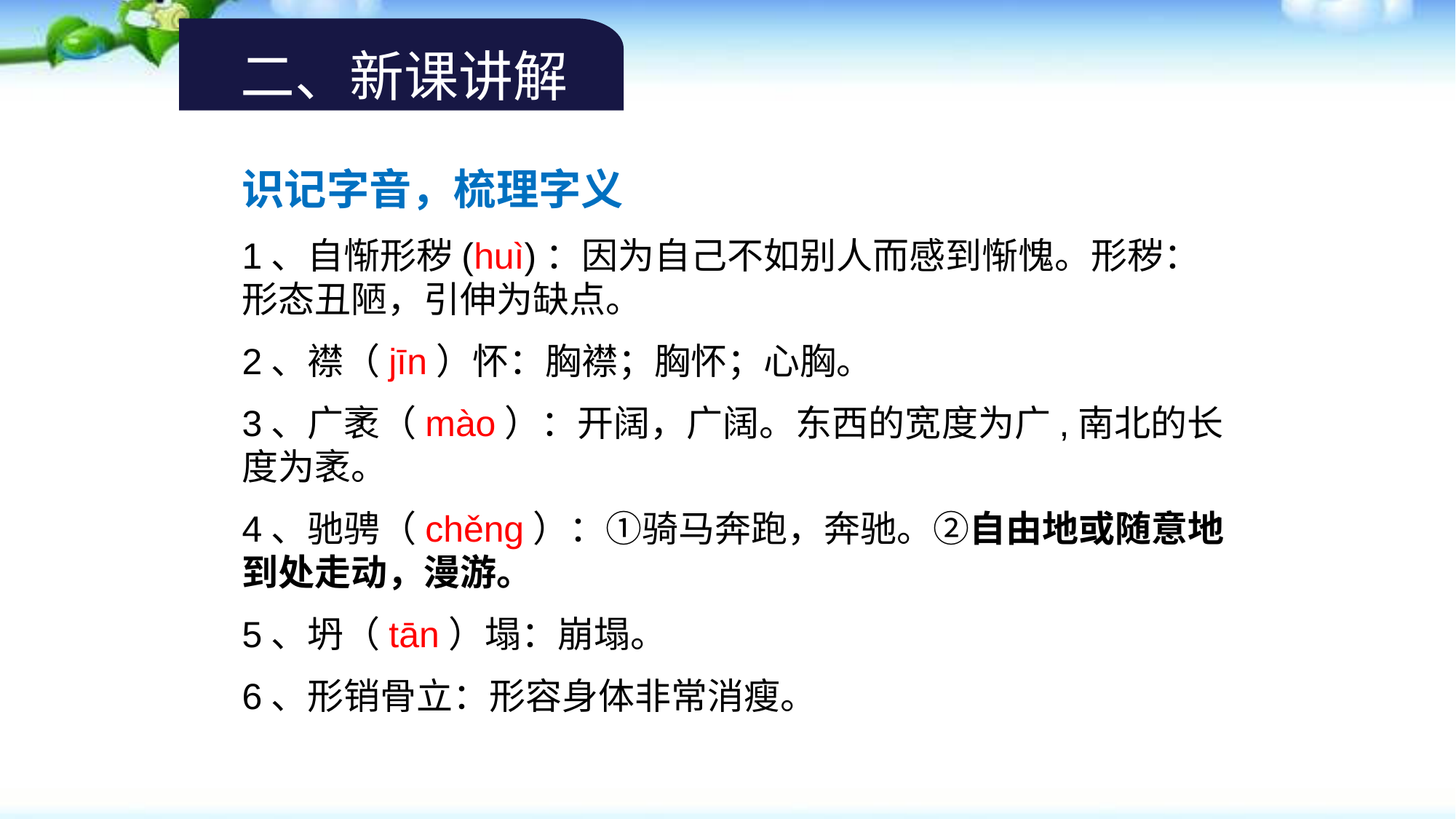

二、新课讲解

识记字音，梳理字义
1、自惭形秽(huì)：因为自己不如别人而感到惭愧。形秽：形态丑陋，引伸为缺点。
2、襟（jīn）怀：胸襟；胸怀；心胸。
3、广袤（mào）：开阔，广阔。东西的宽度为广,南北的长度为袤。
4、驰骋（chěng）：①骑马奔跑，奔驰。②自由地或随意地到处走动，漫游。
5、坍（tān）塌：崩塌。
6、形销骨立：形容身体非常消瘦。